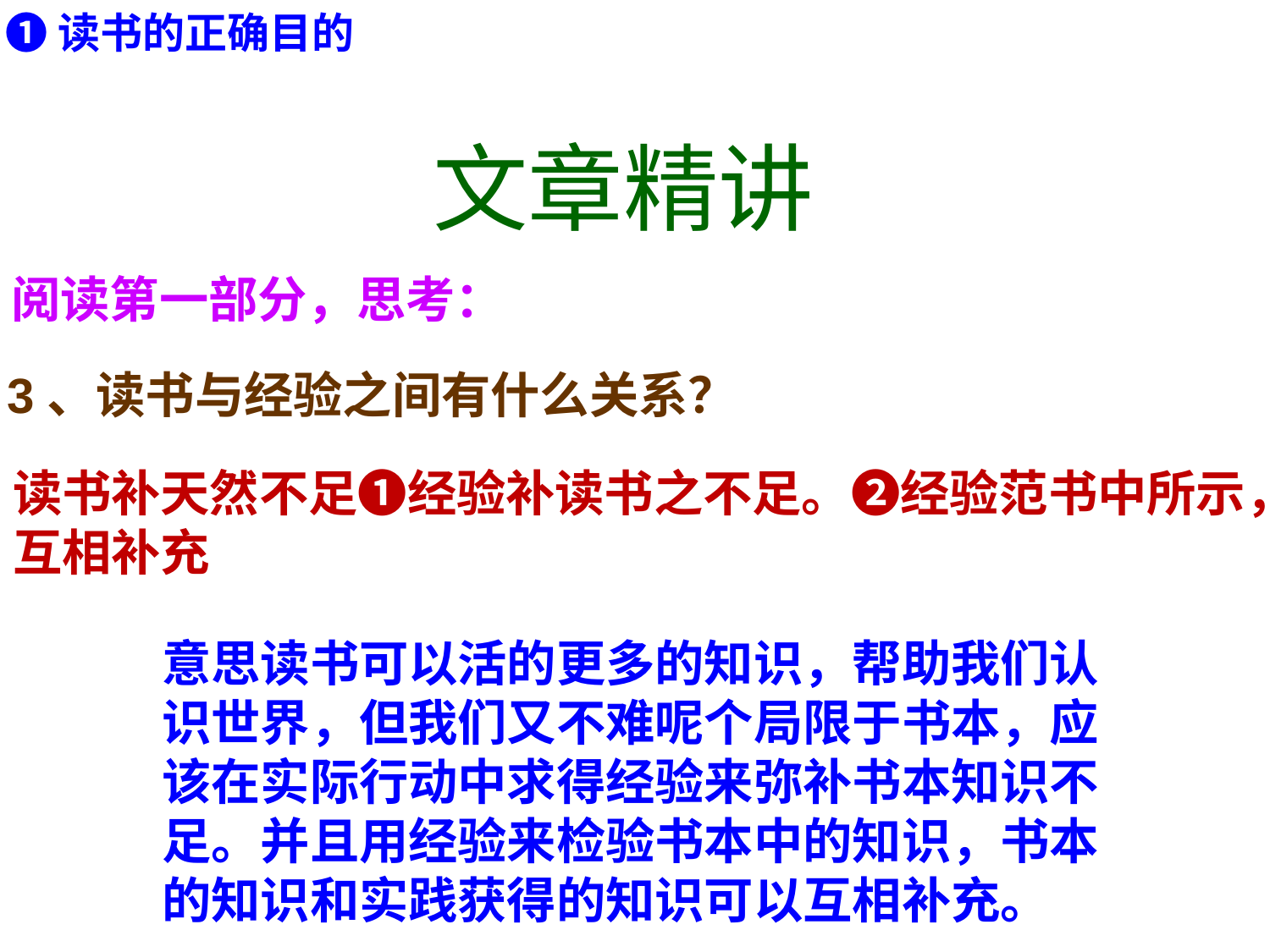

❶读书的正确目的
文章精讲
阅读第一部分，思考：
3、读书与经验之间有什么关系？
读书补天然不足❶经验补读书之不足。❷经验范书中所示，互相补充
意思读书可以活的更多的知识，帮助我们认识世界，但我们又不难呢个局限于书本，应该在实际行动中求得经验来弥补书本知识不足。并且用经验来检验书本中的知识，书本的知识和实践获得的知识可以互相补充。